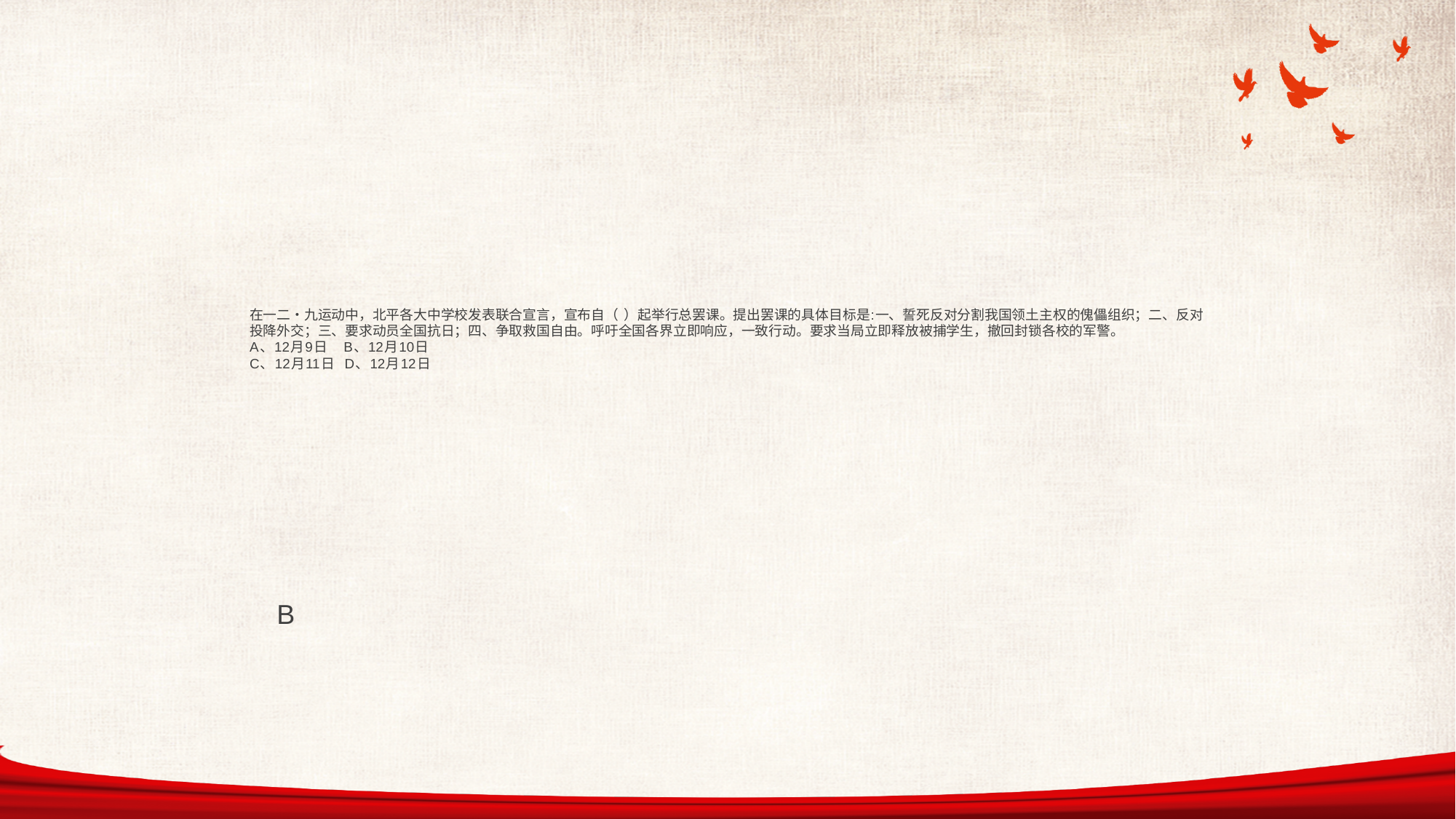

在一二•九运动中，北平各大中学校发表联合宣言，宣布自（  ）起举行总罢课。提出罢课的具体目标是:一、誓死反对分割我国领土主权的傀儡组织；二、反对投降外交；三、要求动员全国抗日；四、争取救国自由。呼吁全国各界立即响应，一致行动。要求当局立即释放被捕学生，撤回封锁各校的军警。
A、12月9日     B、12月10日   
C、12月11日   D、12月12日
B